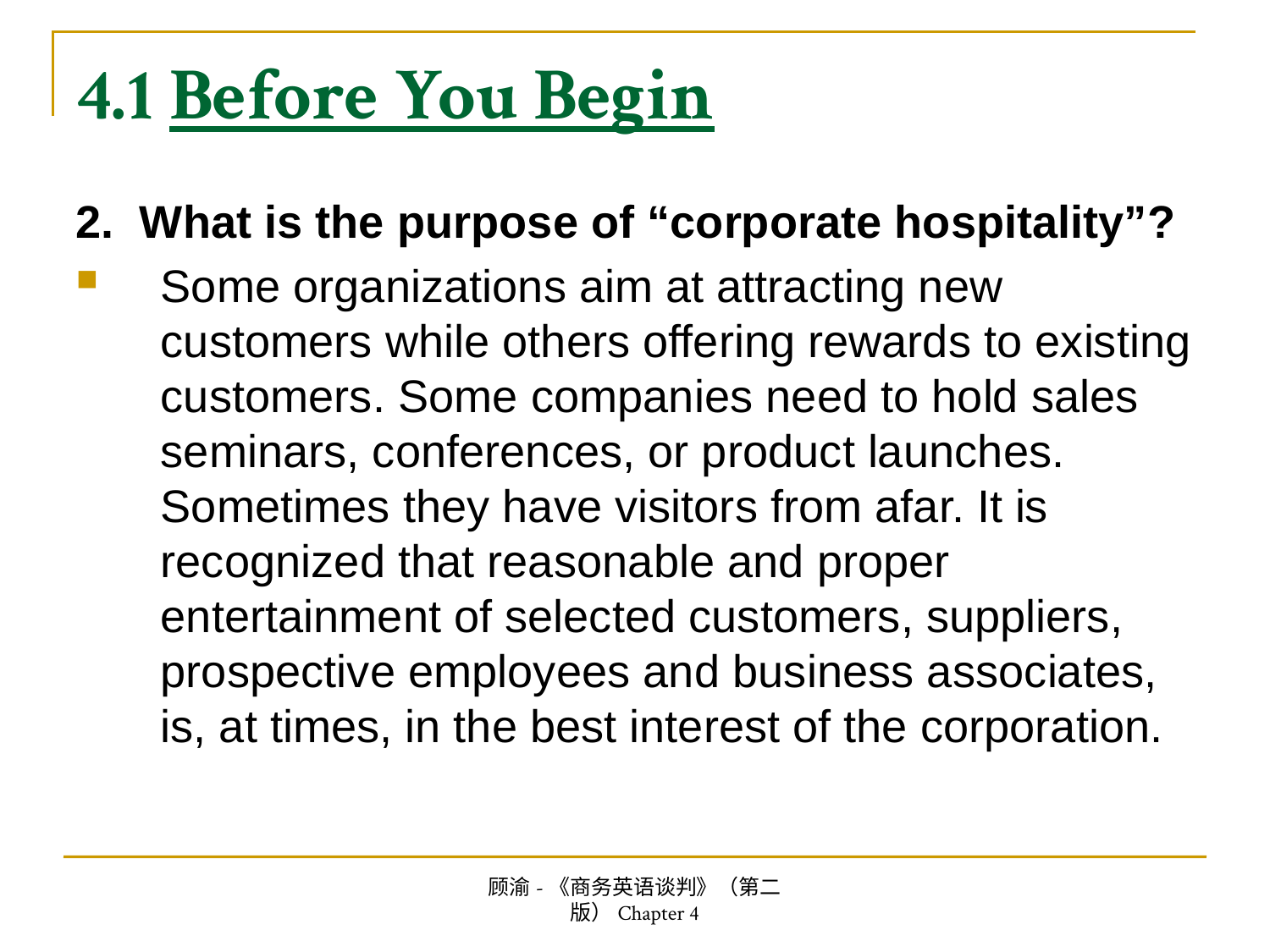

# 4.1 Before You Begin
2.  What is the purpose of “corporate hospitality”?
Some organizations aim at attracting new customers while others offering rewards to existing customers. Some companies need to hold sales seminars, conferences, or product launches. Sometimes they have visitors from afar. It is recognized that reasonable and proper entertainment of selected customers, suppliers, prospective employees and business associates, is, at times, in the best interest of the corporation.

6
顾渝-《商务英语谈判》（第二版）Chapter 4